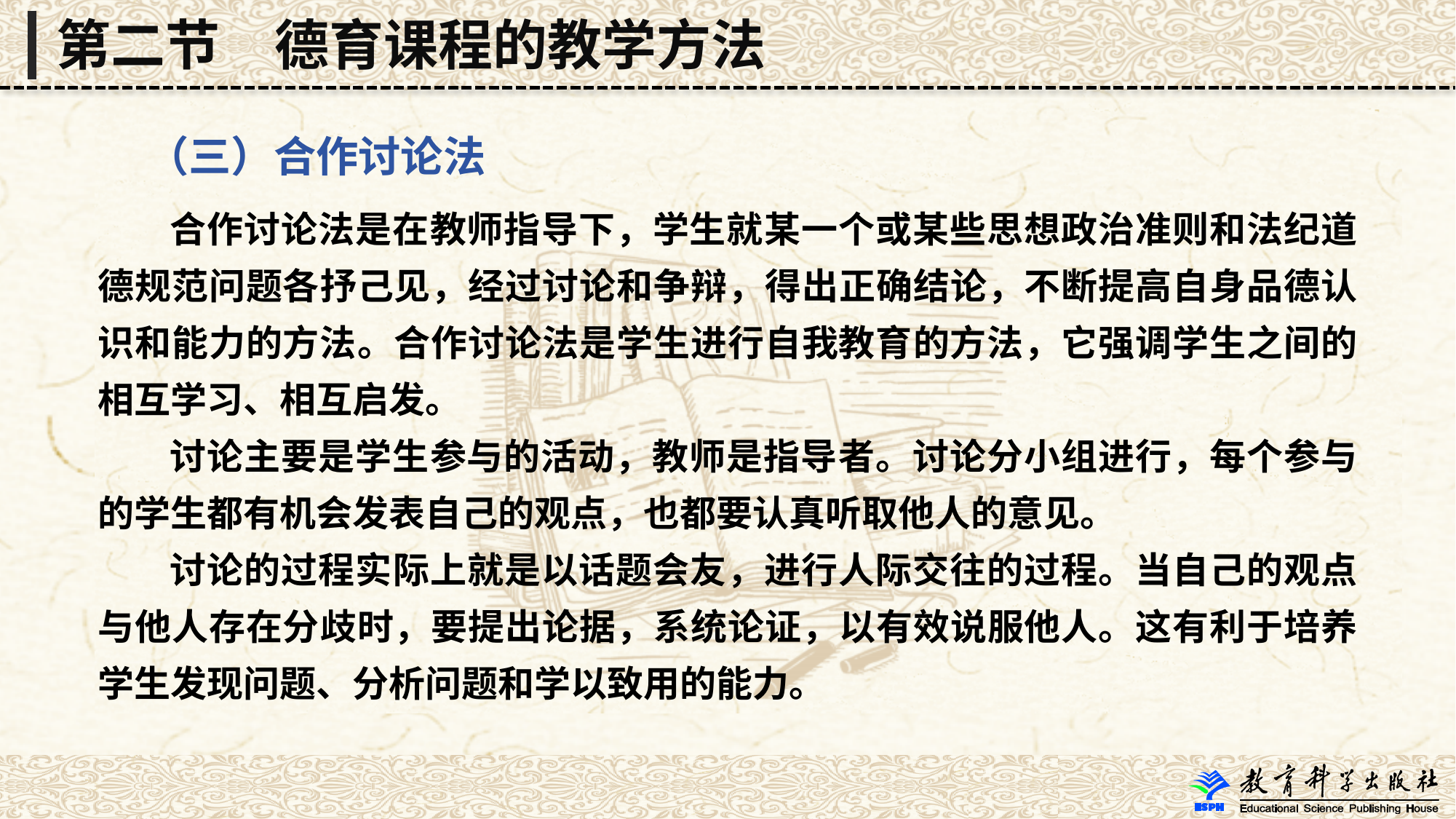

第二节　德育课程的教学方法
    （三）合作讨论法

       合作讨论法是在教师指导下，学生就某一个或某些思想政治准则和法纪道德规范问题各抒己见，经过讨论和争辩，得出正确结论，不断提高自身品德认识和能力的方法。合作讨论法是学生进行自我教育的方法，它强调学生之间的相互学习、相互启发。
       讨论主要是学生参与的活动，教师是指导者。讨论分小组进行，每个参与的学生都有机会发表自己的观点，也都要认真听取他人的意见。
       讨论的过程实际上就是以话题会友，进行人际交往的过程。当自己的观点与他人存在分歧时，要提出论据，系统论证，以有效说服他人。这有利于培养学生发现问题、分析问题和学以致用的能力。